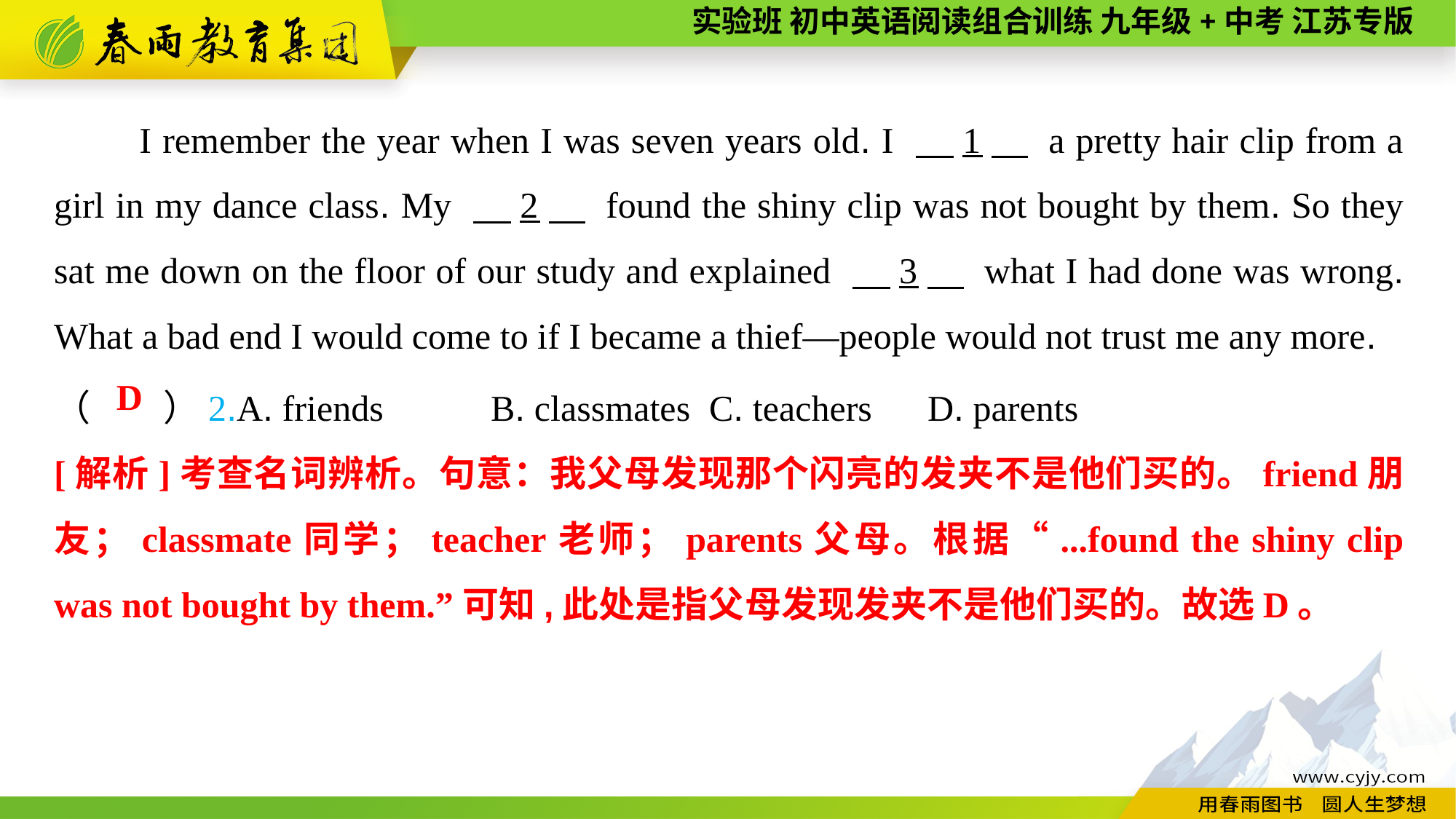

I remember the year when I was seven years old. I 　1　 a pretty hair clip from a girl in my dance class. My 　2　 found the shiny clip was not bought by them. So they sat me down on the floor of our study and explained 　3　 what I had done was wrong. What a bad end I would come to if I became a thief—people would not trust me any more.
（　　）2.A. friends	B. classmates	C. teachers	D. parents
D
[解析]考查名词辨析。句意：我父母发现那个闪亮的发夹不是他们买的。friend朋友；classmate同学；teacher老师；parents父母。根据“...found the shiny clip was not bought by them.”可知,此处是指父母发现发夹不是他们买的。故选D。